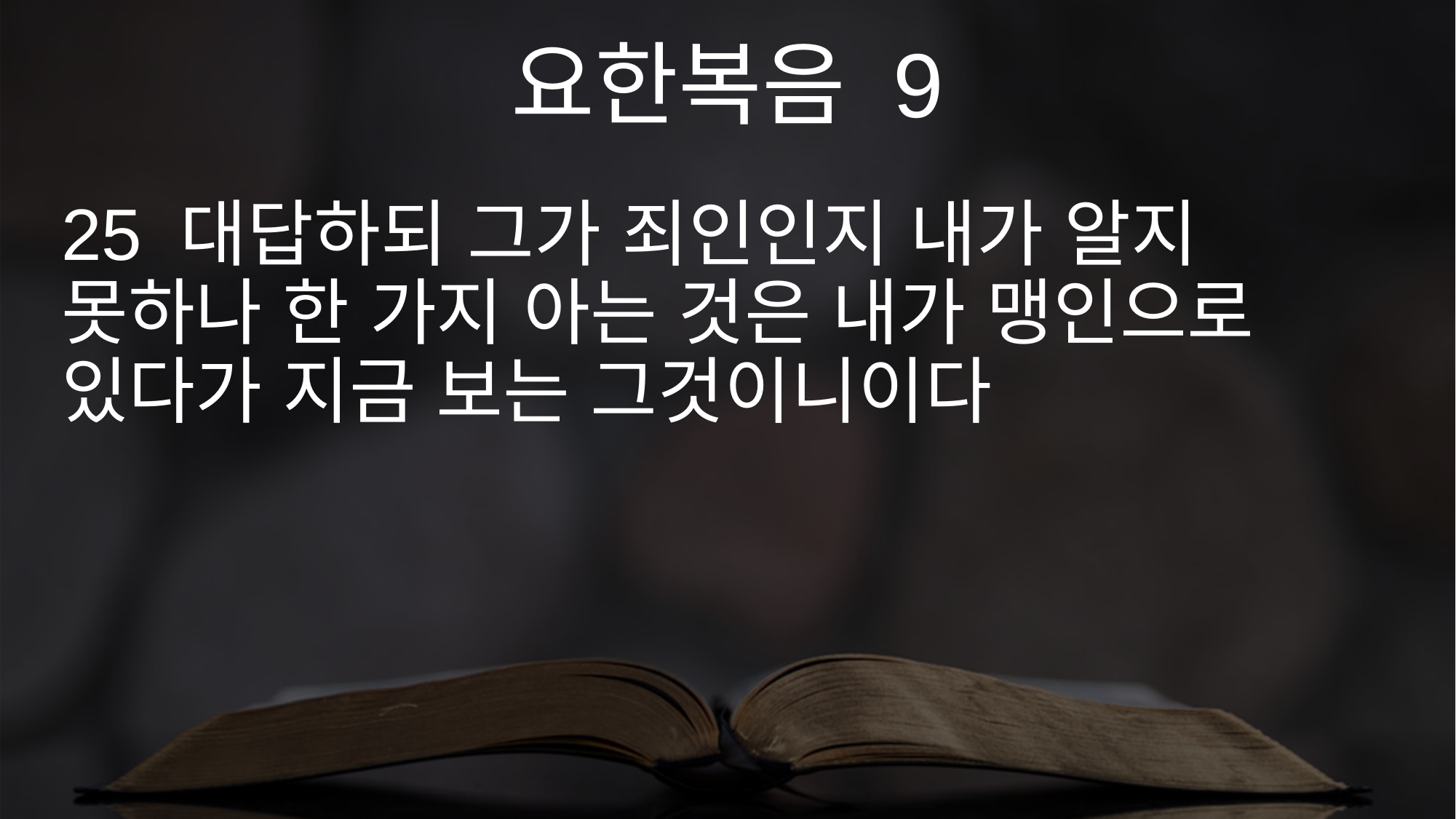

요한복음 9
25 대답하되 그가 죄인인지 내가 알지 못하나 한 가지 아는 것은 내가 맹인으로 있다가 지금 보는 그것이니이다